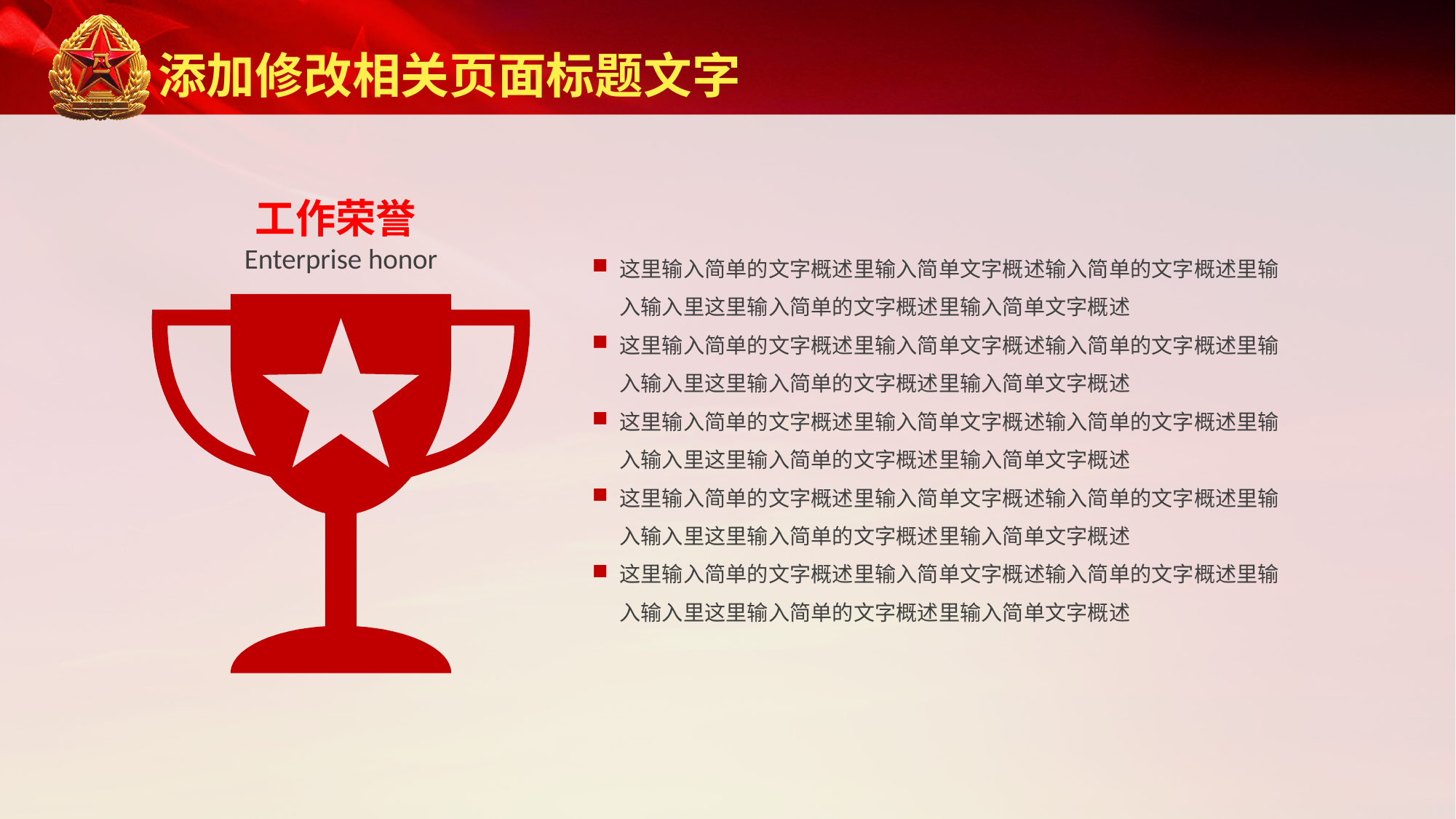

添加修改相关页面标题文字
工作荣誉
Enterprise honor
这里输入简单的文字概述里输入简单文字概述输入简单的文字概述里输入输入里这里输入简单的文字概述里输入简单文字概述
这里输入简单的文字概述里输入简单文字概述输入简单的文字概述里输入输入里这里输入简单的文字概述里输入简单文字概述
这里输入简单的文字概述里输入简单文字概述输入简单的文字概述里输入输入里这里输入简单的文字概述里输入简单文字概述
这里输入简单的文字概述里输入简单文字概述输入简单的文字概述里输入输入里这里输入简单的文字概述里输入简单文字概述
这里输入简单的文字概述里输入简单文字概述输入简单的文字概述里输入输入里这里输入简单的文字概述里输入简单文字概述